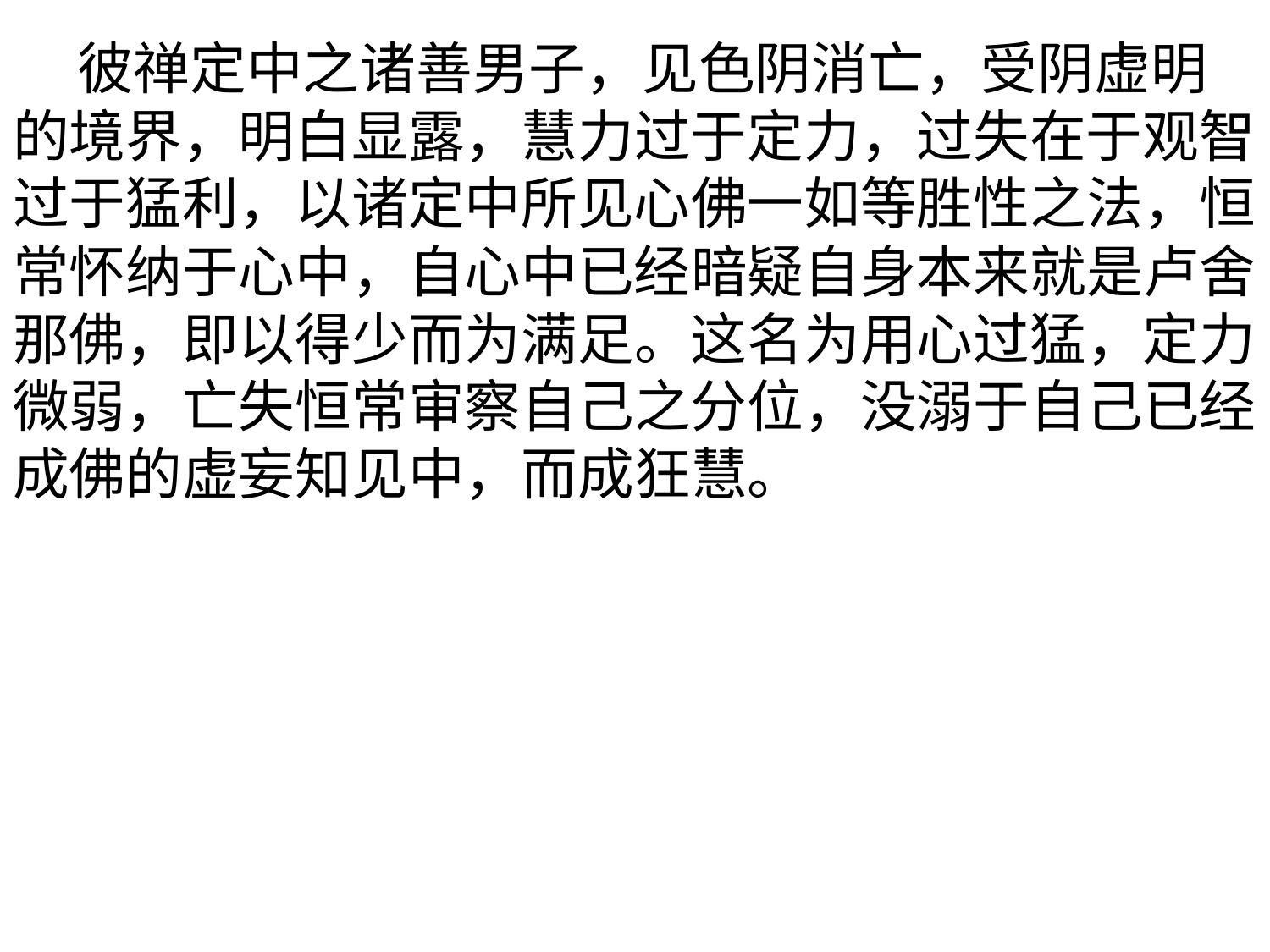

彼禅定中之诸善男子，见色阴消亡，受阴虚明的境界，明白显露，慧力过于定力，过失在于观智过于猛利，以诸定中所见心佛一如等胜性之法，恒常怀纳于心中，自心中已经暗疑自身本来就是卢舍那佛，即以得少而为满足。这名为用心过猛，定力微弱，亡失恒常审察自己之分位，没溺于自己已经成佛的虚妄知见中，而成狂慧。